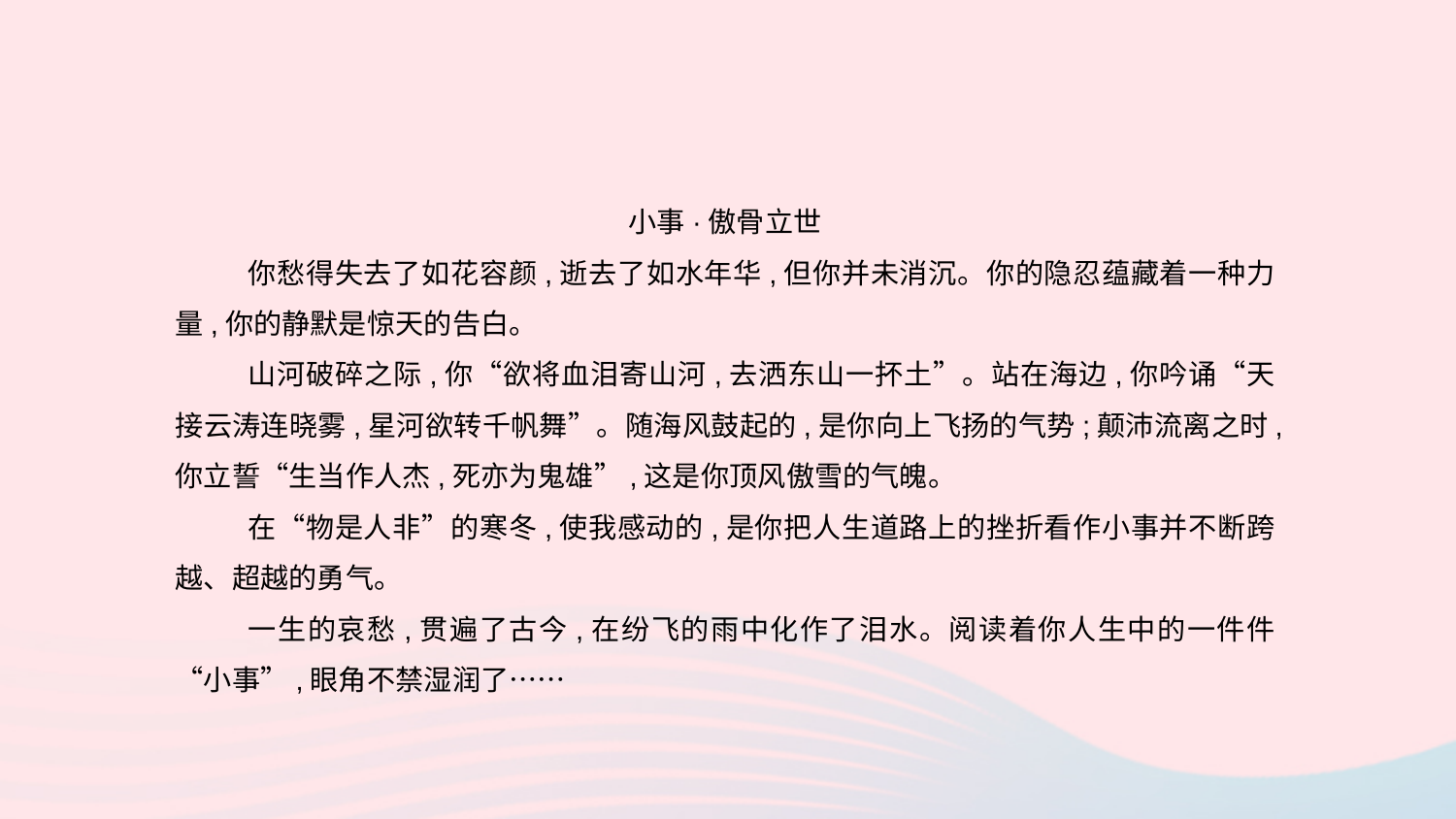

小事·傲骨立世
你愁得失去了如花容颜,逝去了如水年华,但你并未消沉。你的隐忍蕴藏着一种力量,你的静默是惊天的告白。
山河破碎之际,你“欲将血泪寄山河,去洒东山一抔土”。站在海边,你吟诵“天接云涛连晓雾,星河欲转千帆舞”。随海风鼓起的,是你向上飞扬的气势;颠沛流离之时,你立誓“生当作人杰,死亦为鬼雄”,这是你顶风傲雪的气魄。
在“物是人非”的寒冬,使我感动的,是你把人生道路上的挫折看作小事并不断跨越、超越的勇气。
一生的哀愁,贯遍了古今,在纷飞的雨中化作了泪水。阅读着你人生中的一件件“小事”,眼角不禁湿润了……